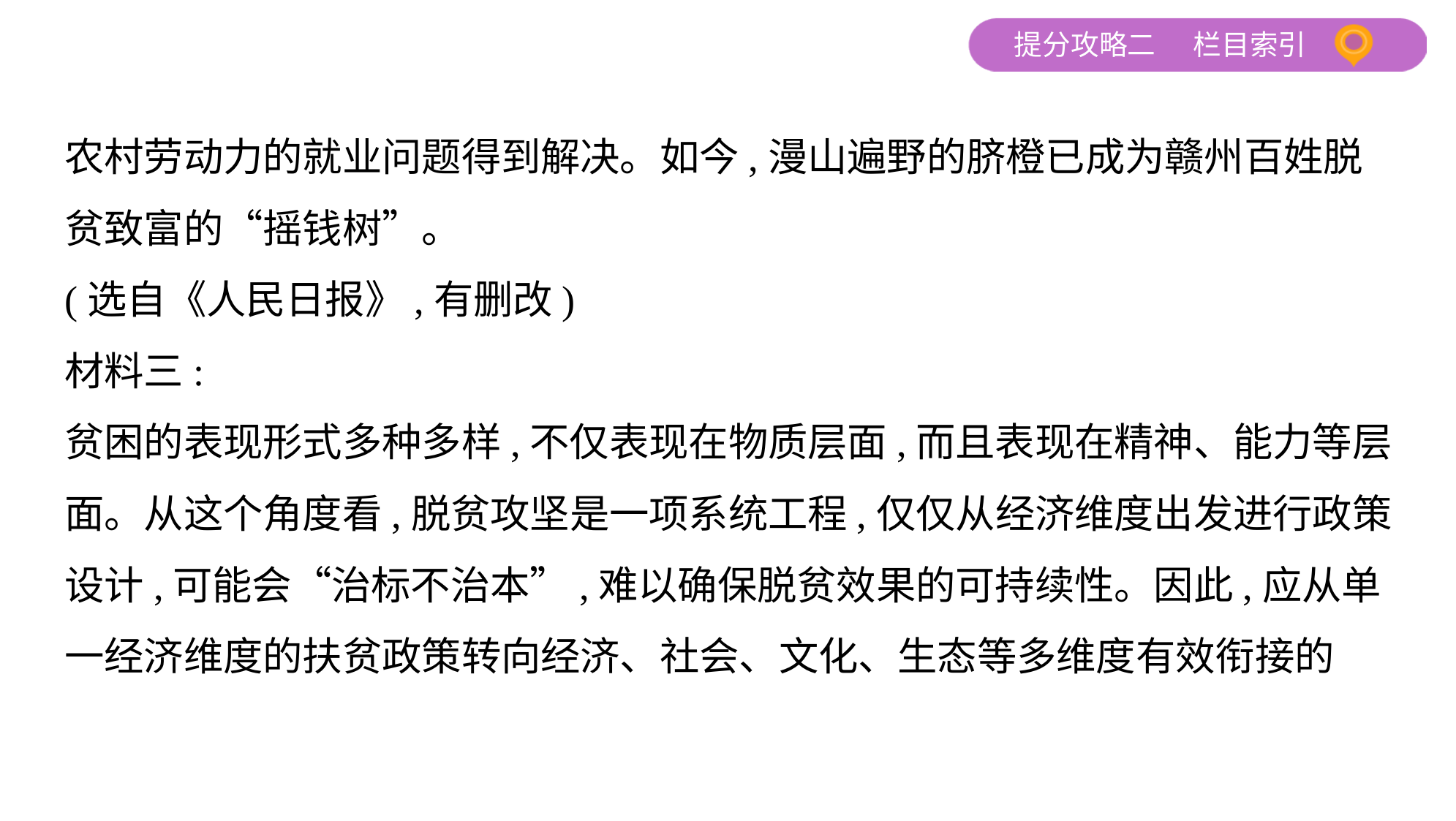

农村劳动力的就业问题得到解决。如今,漫山遍野的脐橙已成为赣州百姓脱
贫致富的“摇钱树”。
(选自《人民日报》,有删改)
材料三:
贫困的表现形式多种多样,不仅表现在物质层面,而且表现在精神、能力等层
面。从这个角度看,脱贫攻坚是一项系统工程,仅仅从经济维度出发进行政策
设计,可能会“治标不治本”,难以确保脱贫效果的可持续性。因此,应从单
一经济维度的扶贫政策转向经济、社会、文化、生态等多维度有效衔接的